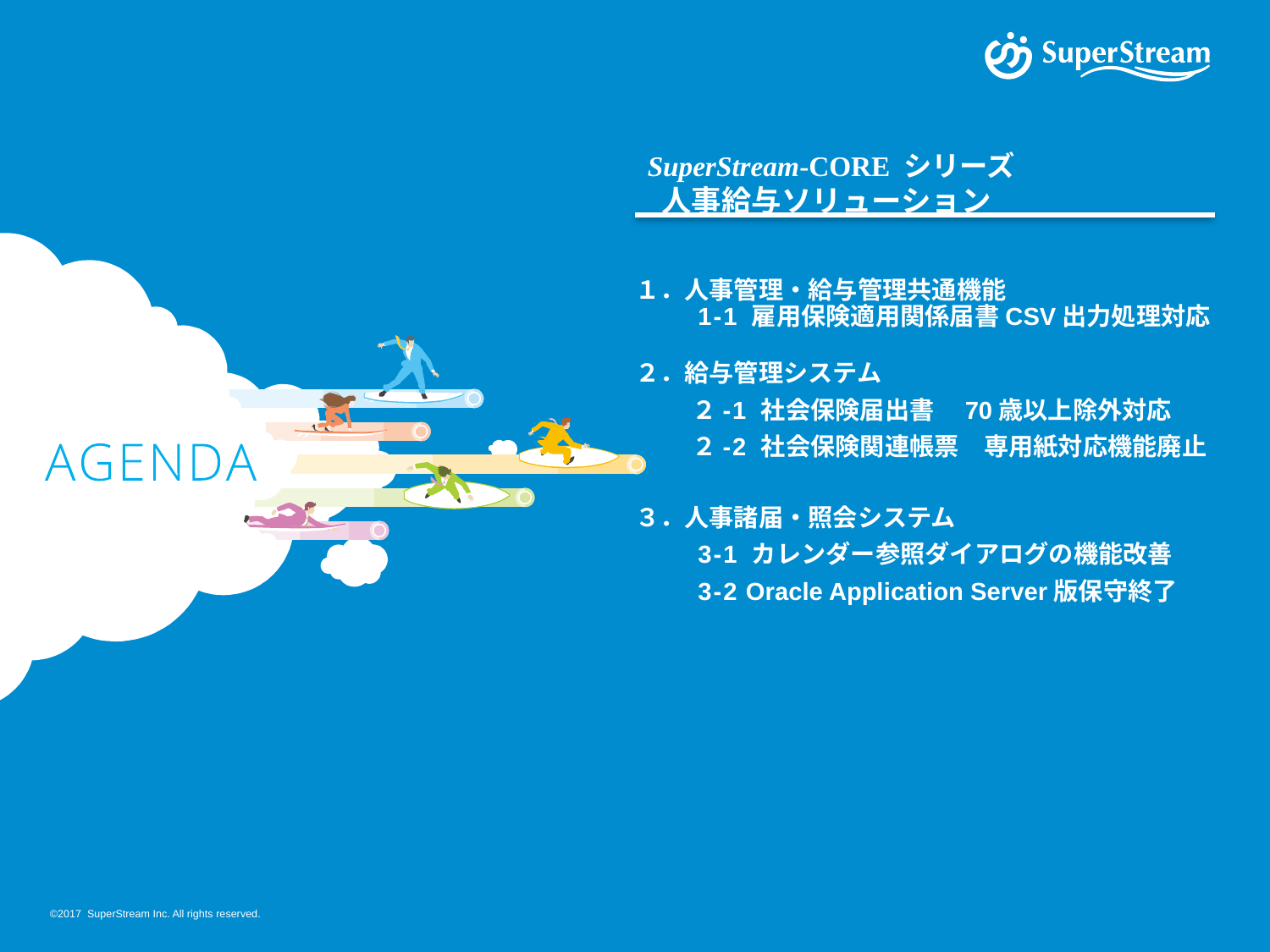

SuperStream-CORE シリーズ
 人事給与ソリューション
１．人事管理・給与管理共通機能
　　 1-1 雇用保険適用関係届書CSV出力処理対応

２．給与管理システム
　　 ２-1 社会保険届出書　70歳以上除外対応
　　 ２-2 社会保険関連帳票　専用紙対応機能廃止

３．人事諸届・照会システム
　　 3-1 カレンダー参照ダイアログの機能改善
　　 3-2 Oracle Application Server版保守終了

©2017  SuperStream Inc. All rights reserved.